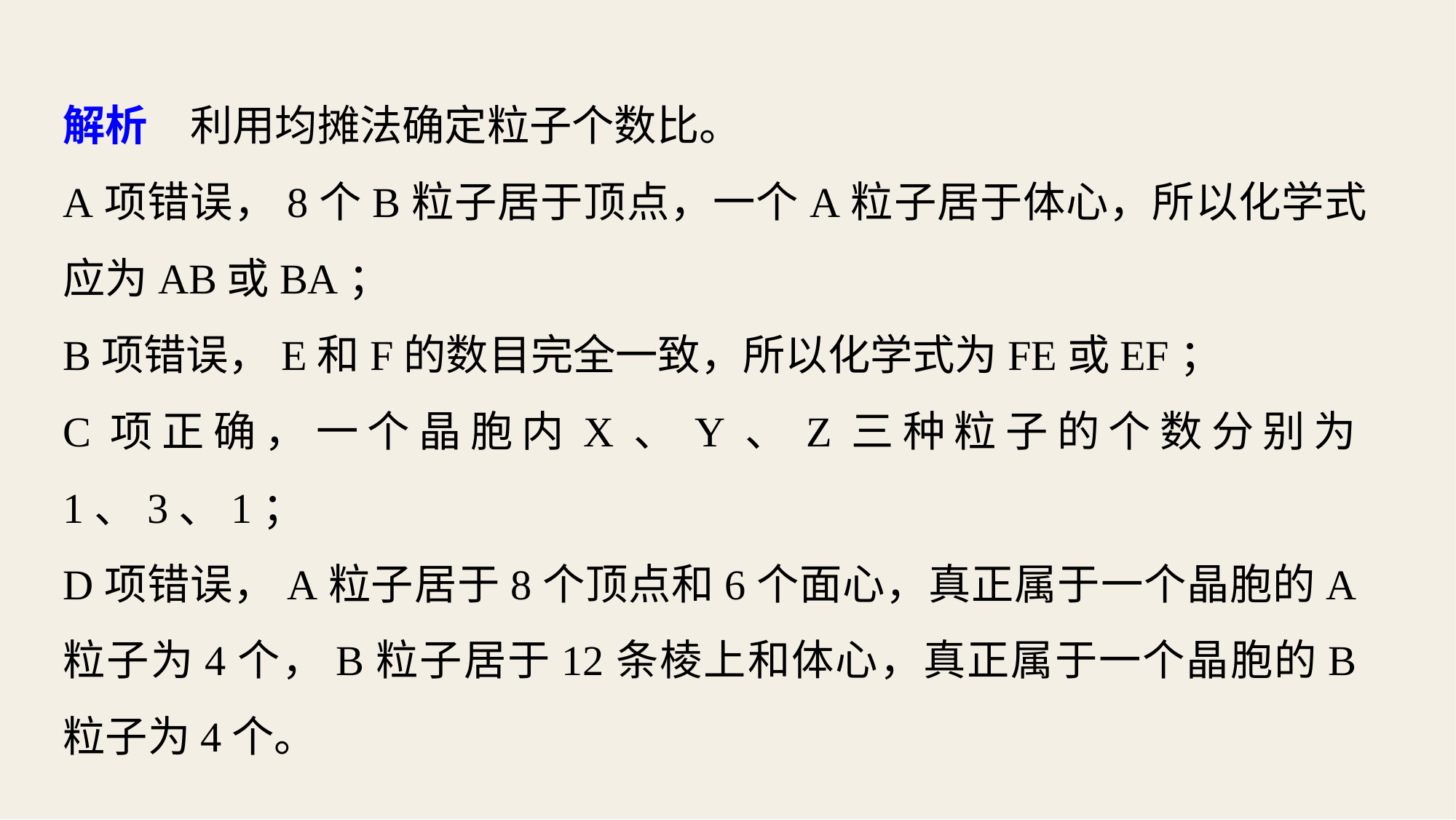

解析　利用均摊法确定粒子个数比。
A项错误，8个B粒子居于顶点，一个A粒子居于体心，所以化学式应为AB或BA；
B项错误，E和F的数目完全一致，所以化学式为FE或EF；
C项正确，一个晶胞内X、Y、Z三种粒子的个数分别为1、3、1；
D项错误，A粒子居于8个顶点和6个面心，真正属于一个晶胞的A粒子为4个，B粒子居于12条棱上和体心，真正属于一个晶胞的B粒子为4个。